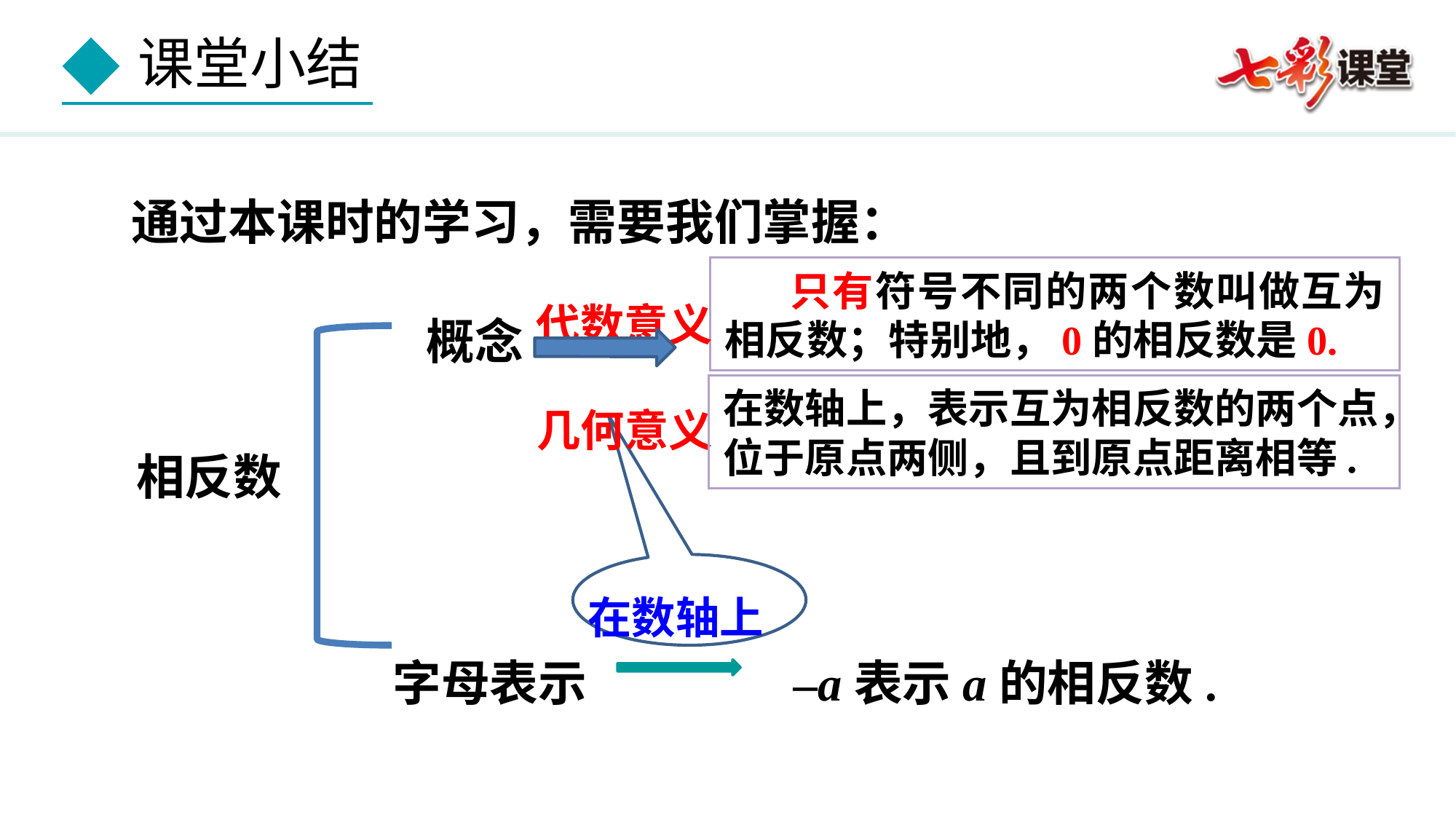

通过本课时的学习，需要我们掌握：
代数意义
几何意义
  只有符号不同的两个数叫做互为相反数；特别地，0的相反数是0.
概念

在数轴上，表示互为相反数的两个点，位于原点两侧，且到原点距离相等.
相反数

  在数轴上
–a表示a的相反数.
字母表示